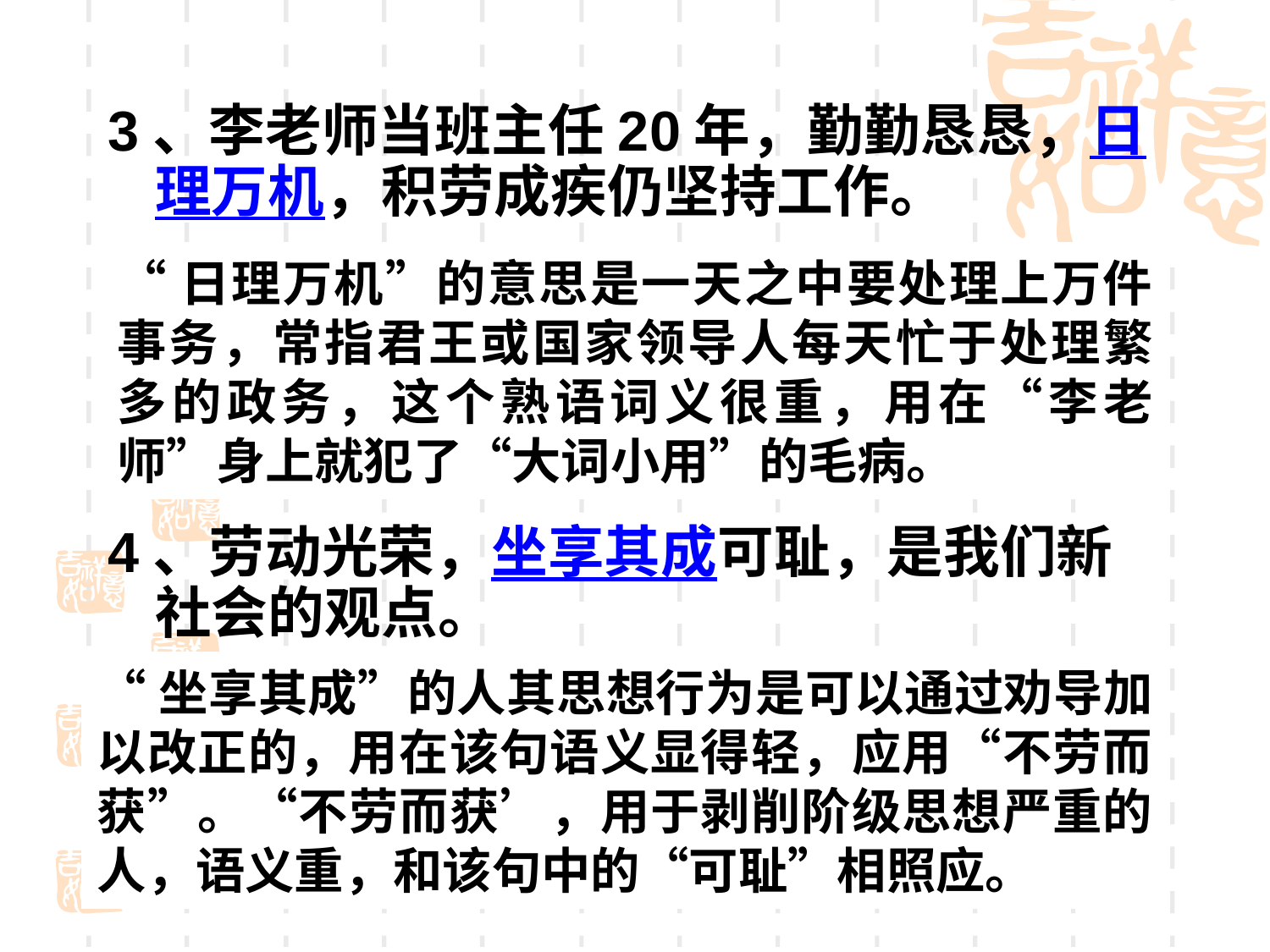

3、李老师当班主任20年，勤勤恳恳，日理万机，积劳成疾仍坚持工作。

4、劳动光荣，坐享其成可耻，是我们新社会的观点。
“日理万机”的意思是一天之中要处理上万件事务，常指君王或国家领导人每天忙于处理繁多的政务，这个熟语词义很重，用在“李老师”身上就犯了“大词小用”的毛病。
“坐享其成”的人其思想行为是可以通过劝导加以改正的，用在该句语义显得轻，应用“不劳而获”。“不劳而获’，用于剥削阶级思想严重的人，语义重，和该句中的“可耻”相照应。